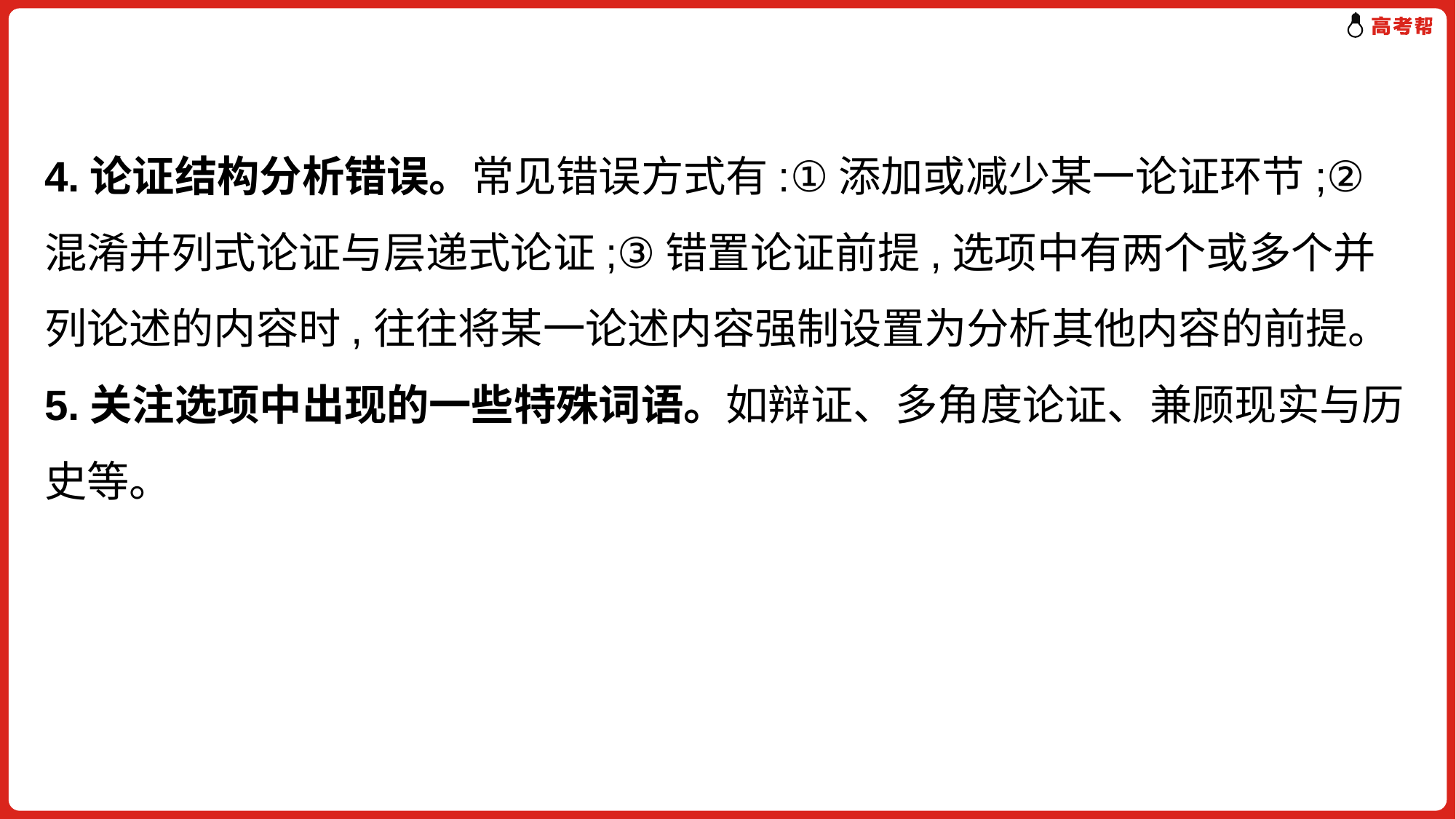

4.论证结构分析错误。常见错误方式有:①添加或减少某一论证环节;②混淆并列式论证与层递式论证;③错置论证前提,选项中有两个或多个并列论述的内容时,往往将某一论述内容强制设置为分析其他内容的前提。
5.关注选项中出现的一些特殊词语。如辩证、多角度论证、兼顾现实与历史等。